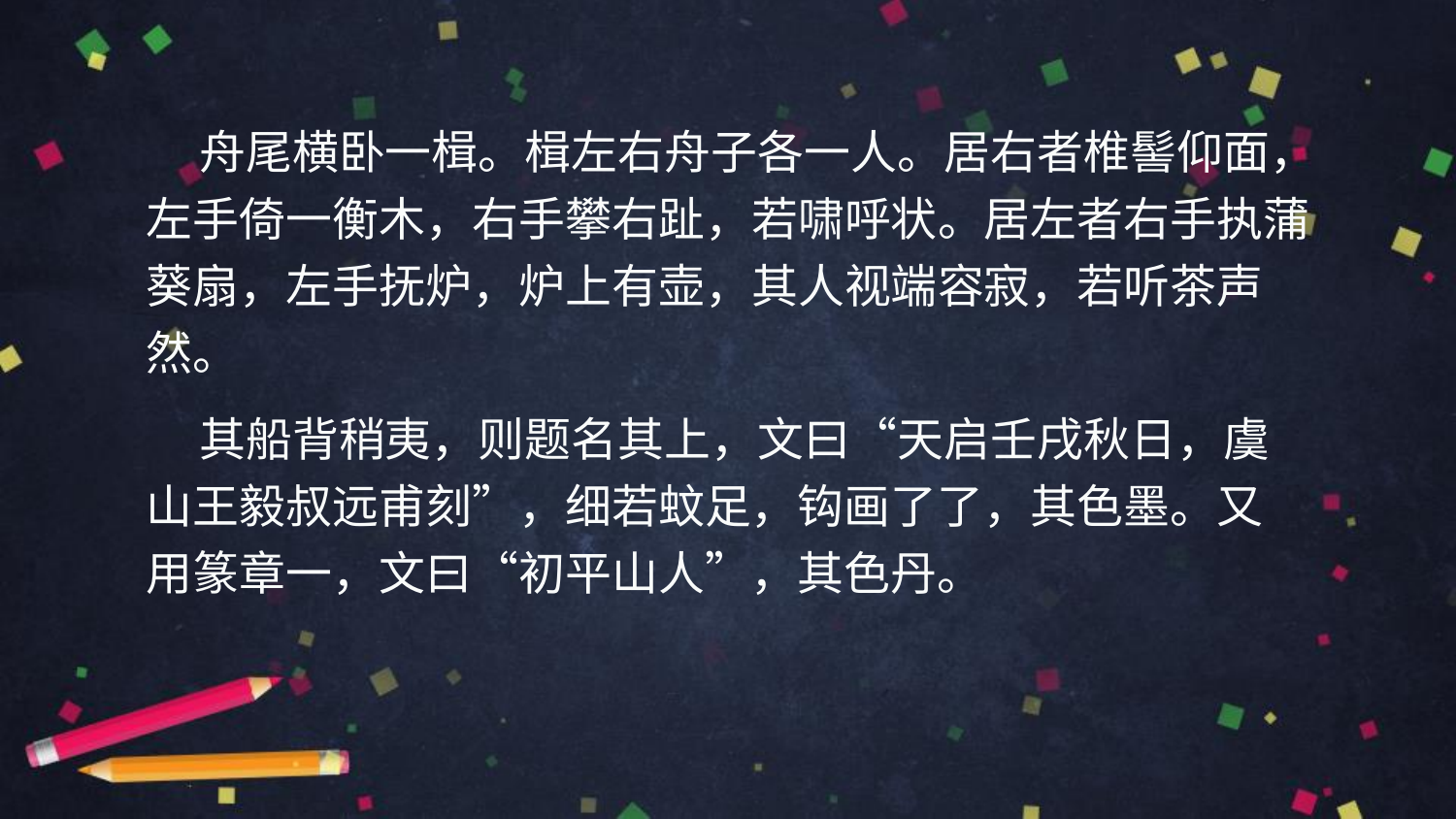

舟尾横卧一楫。楫左右舟子各一人。居右者椎髻仰面，左手倚一衡木，右手攀右趾，若啸呼状。居左者右手执蒲葵扇，左手抚炉，炉上有壶，其人视端容寂，若听茶声然。
    其船背稍夷，则题名其上，文曰“天启壬戌秋日，虞山王毅叔远甫刻”，细若蚊足，钩画了了，其色墨。又用篆章一，文曰“初平山人”，其色丹。